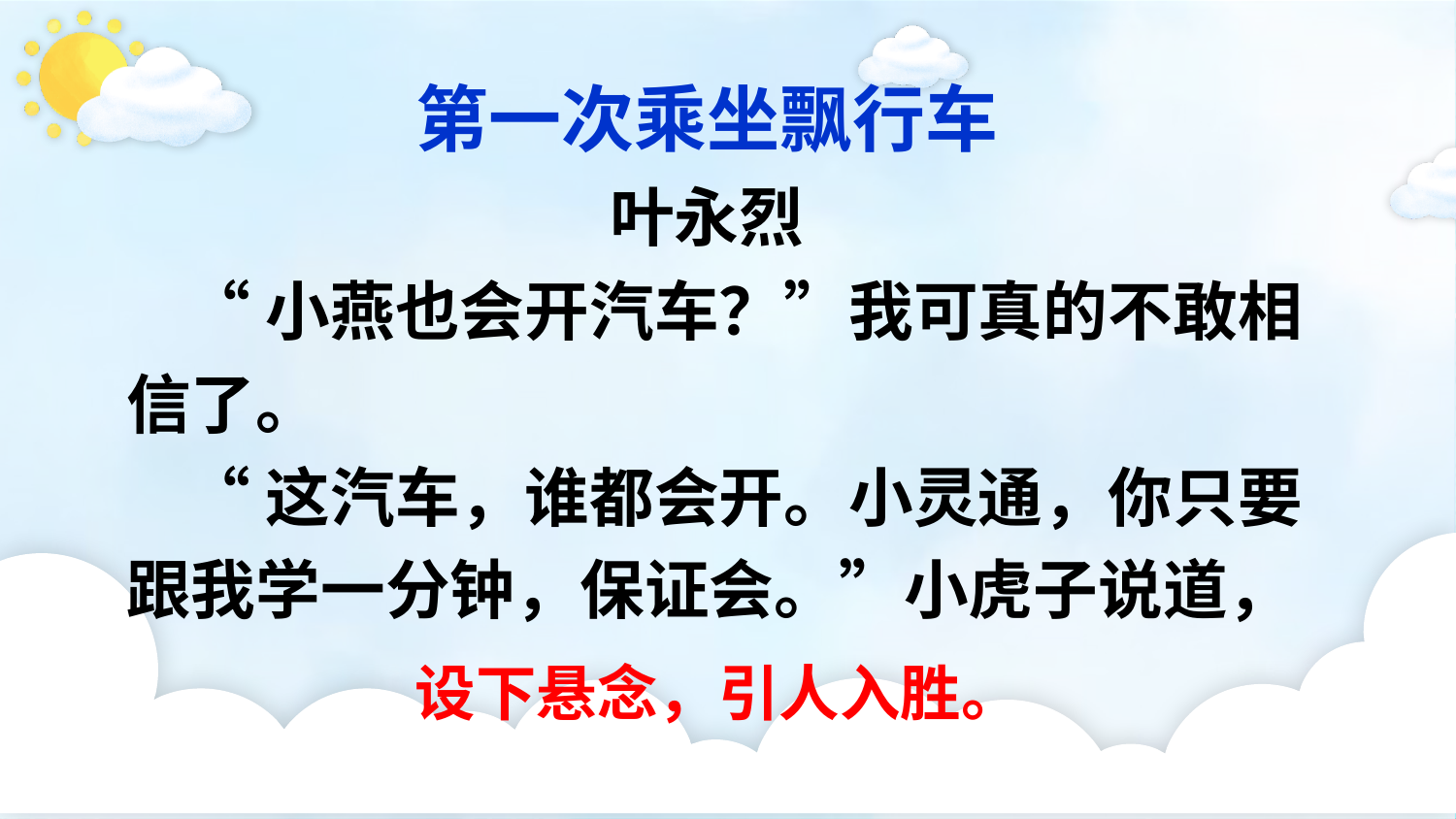

第一次乘坐飘行车
叶永烈
    “小燕也会开汽车？”我可真的不敢相信了。
    “这汽车，谁都会开。小灵通，你只要跟我学一分钟，保证会。”小虎子说道，
设下悬念，引人入胜。